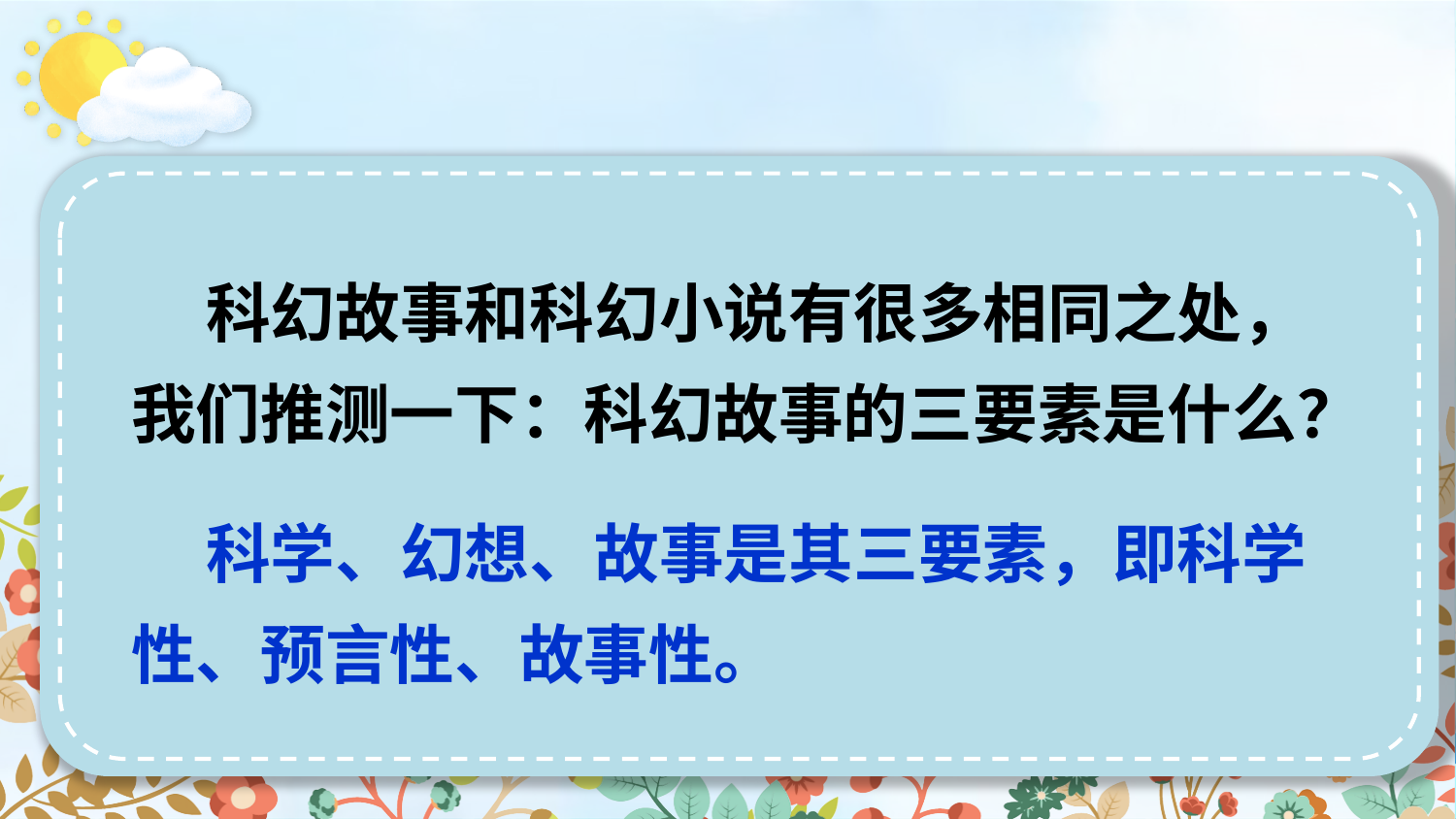

科幻故事和科幻小说有很多相同之处，我们推测一下：科幻故事的三要素是什么？
    科学、幻想、故事是其三要素，即科学性、预言性、故事性。